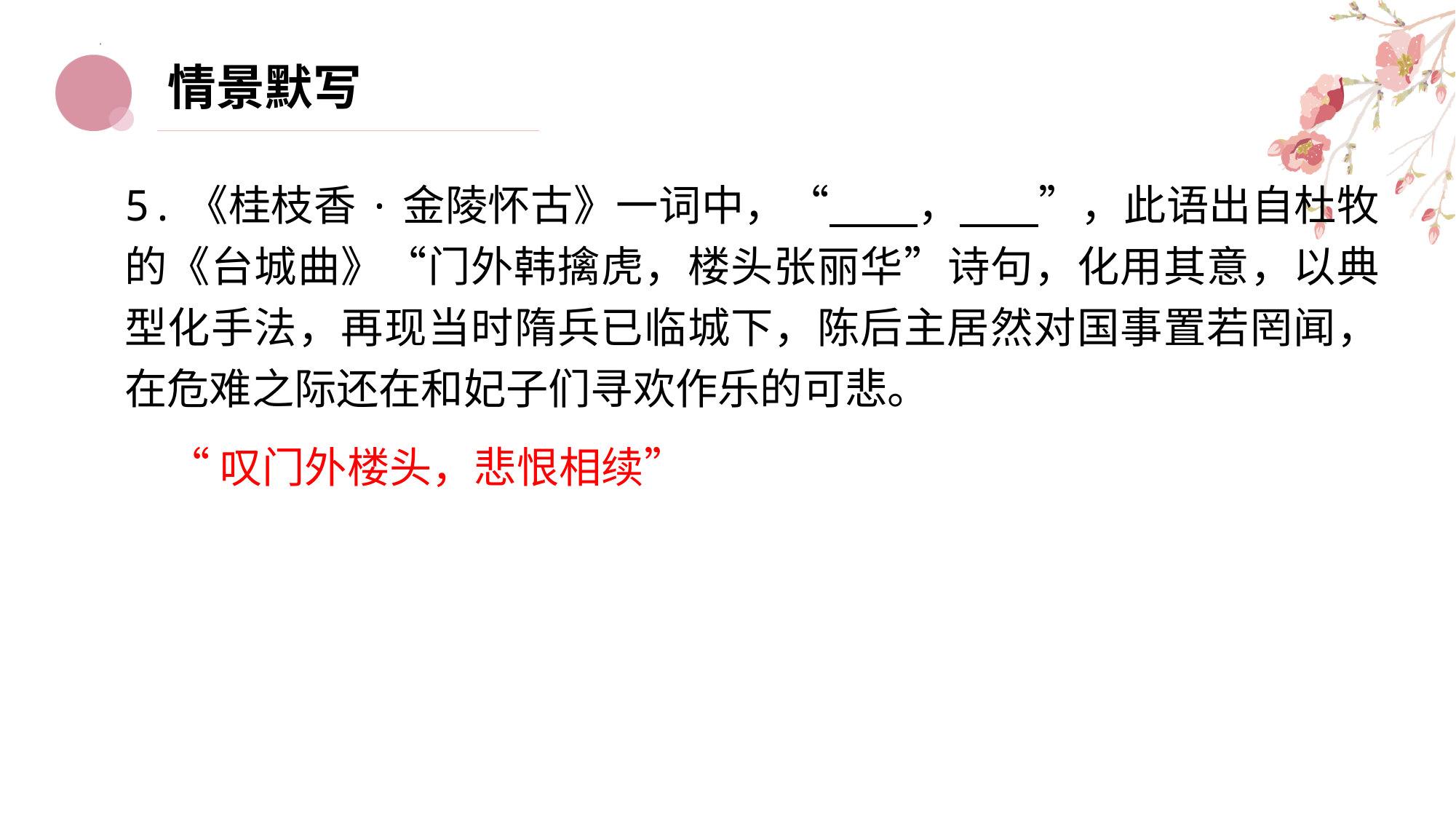

情景默写
5.《桂枝香·金陵怀古》一词中，“         ，        ”，此语出自杜牧的《台城曲》“门外韩擒虎，楼头张丽华”诗句，化用其意，以典型化手法，再现当时隋兵已临城下，陈后主居然对国事置若罔闻，在危难之际还在和妃子们寻欢作乐的可悲。
“叹门外楼头，悲恨相续”